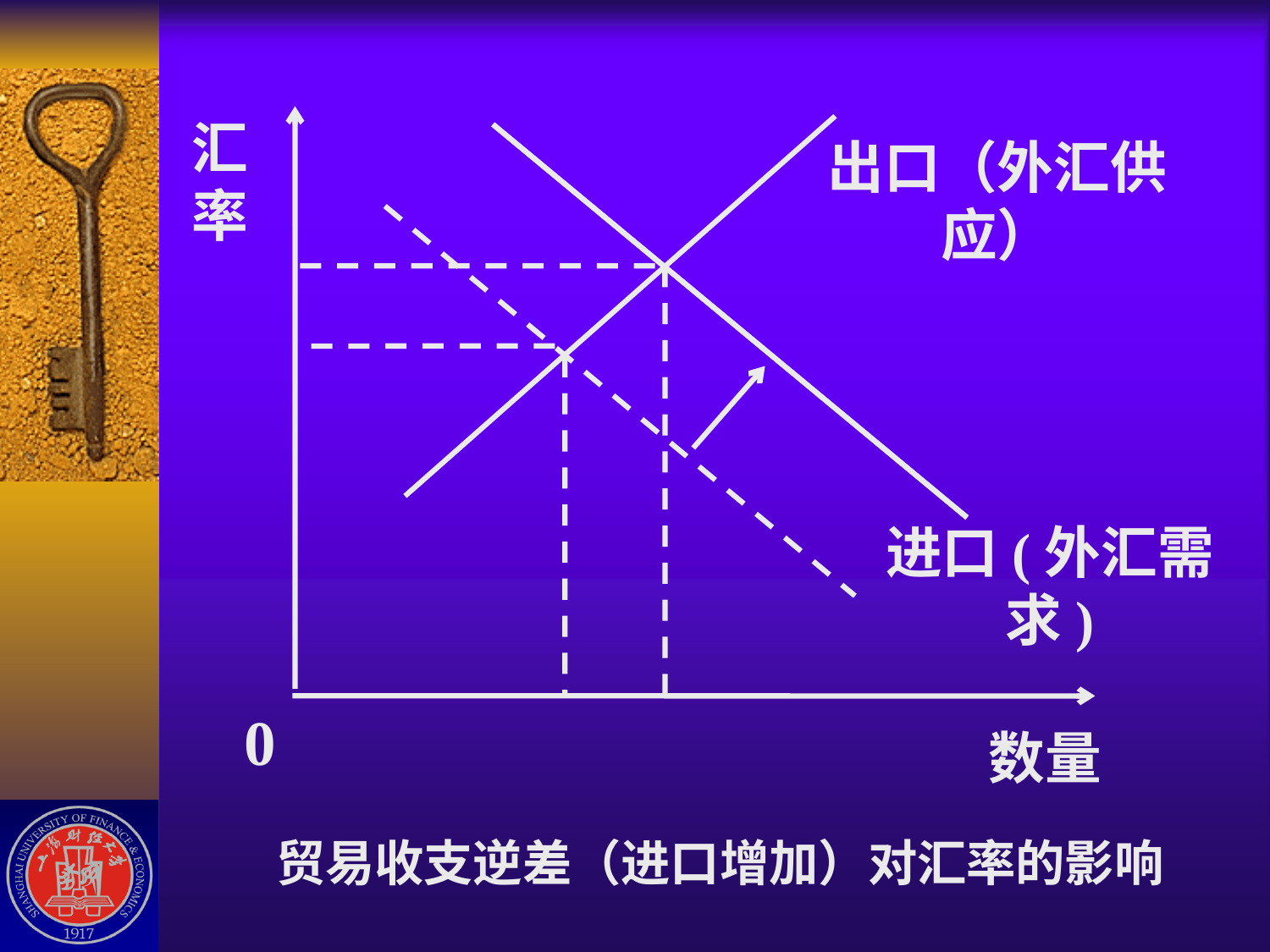

汇率

出口（外汇供应）

进口(外汇需求)
0

数量
贸易收支逆差（进口增加）对汇率的影响